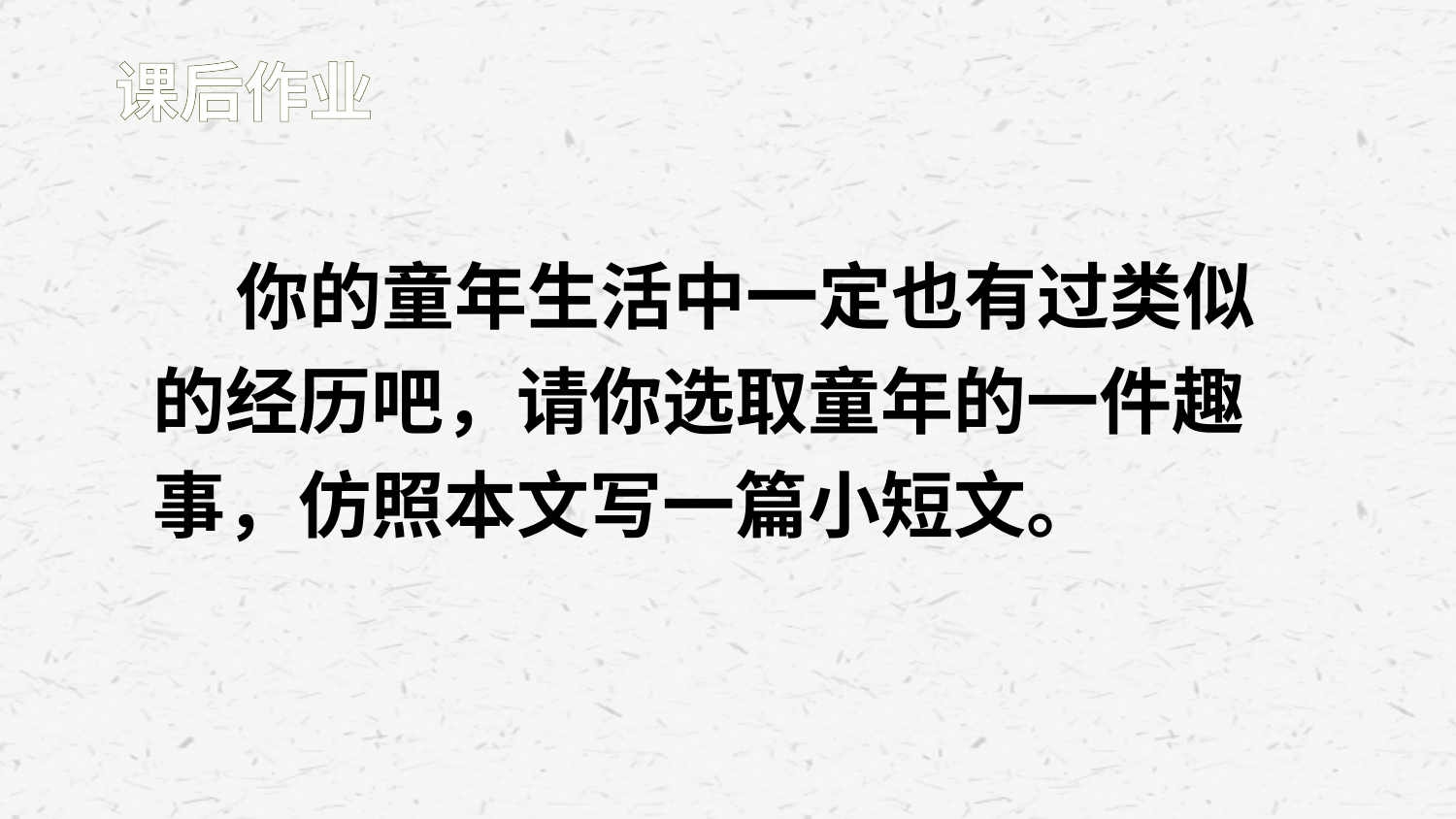

课后作业
    你的童年生活中一定也有过类似的经历吧，请你选取童年的一件趣事，仿照本文写一篇小短文。